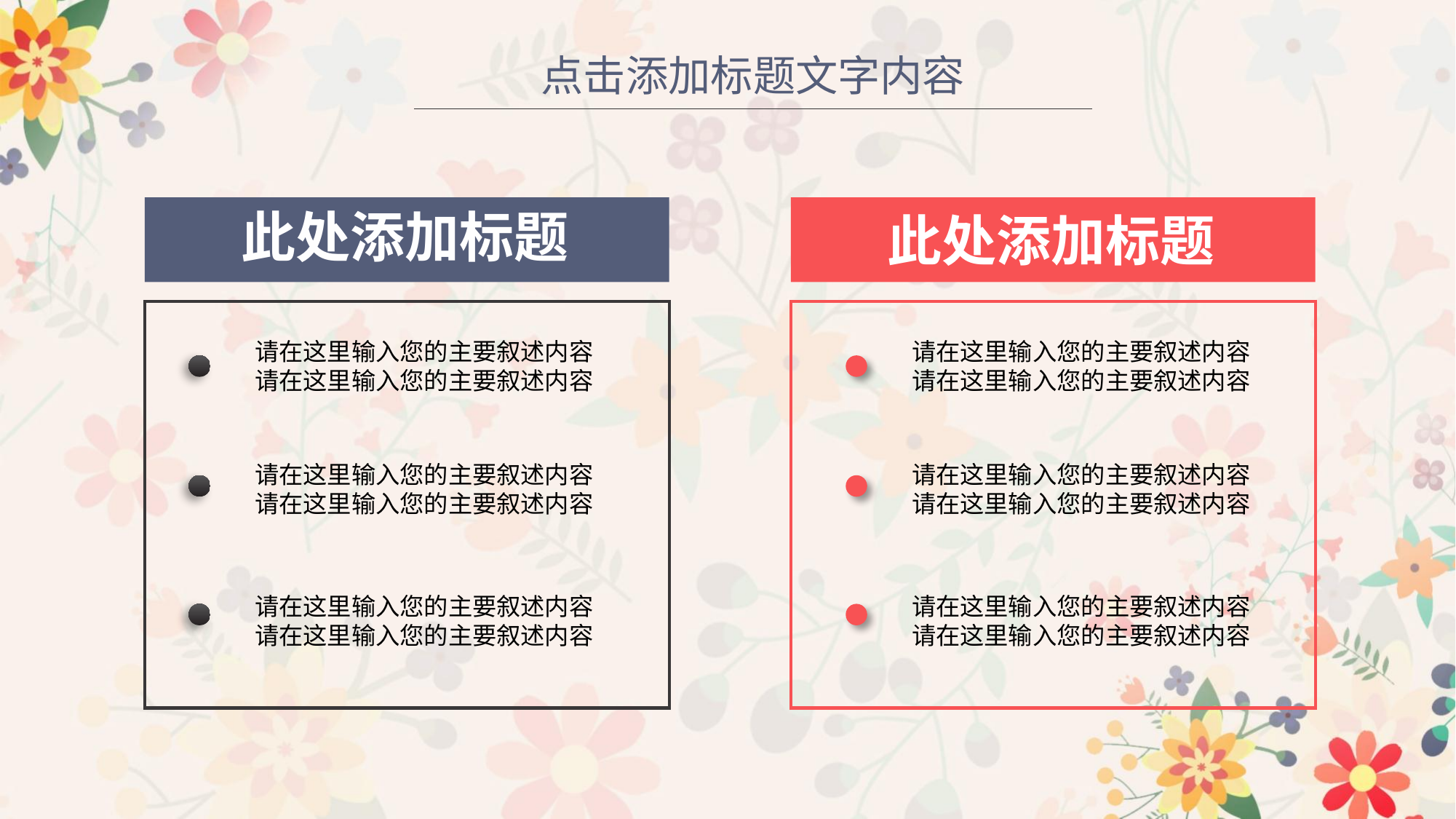

点击添加标题文字内容
此处添加标题

此处添加标题

请在这里输入您的主要叙述内容
请在这里输入您的主要叙述内容

请在这里输入您的主要叙述内容
请在这里输入您的主要叙述内容

请在这里输入您的主要叙述内容
请在这里输入您的主要叙述内容

请在这里输入您的主要叙述内容
请在这里输入您的主要叙述内容

请在这里输入您的主要叙述内容
请在这里输入您的主要叙述内容

请在这里输入您的主要叙述内容
请在这里输入您的主要叙述内容